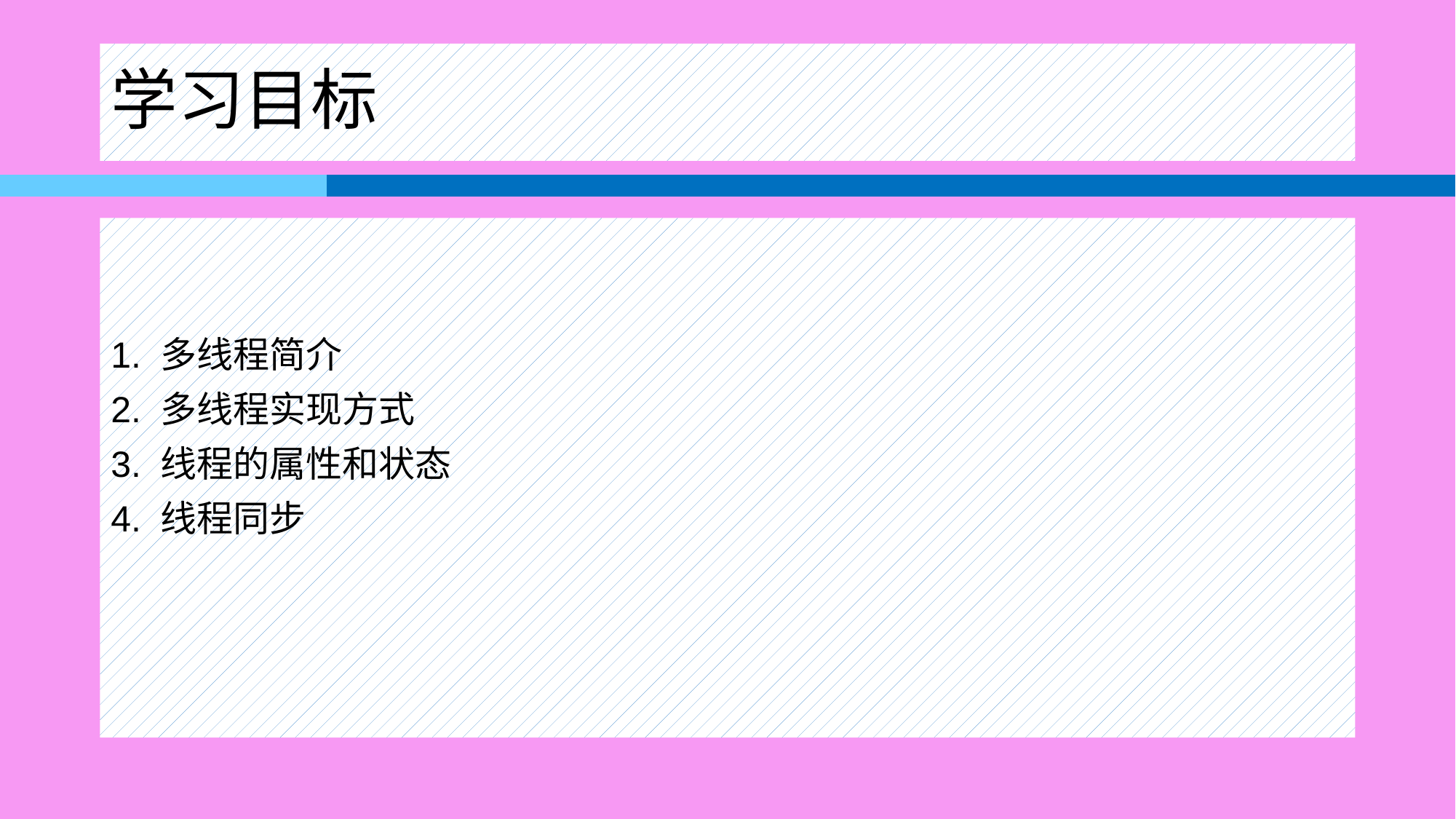

# 学习目标

1. 多线程简介
2. 多线程实现方式
3. 线程的属性和状态
4. 线程同步